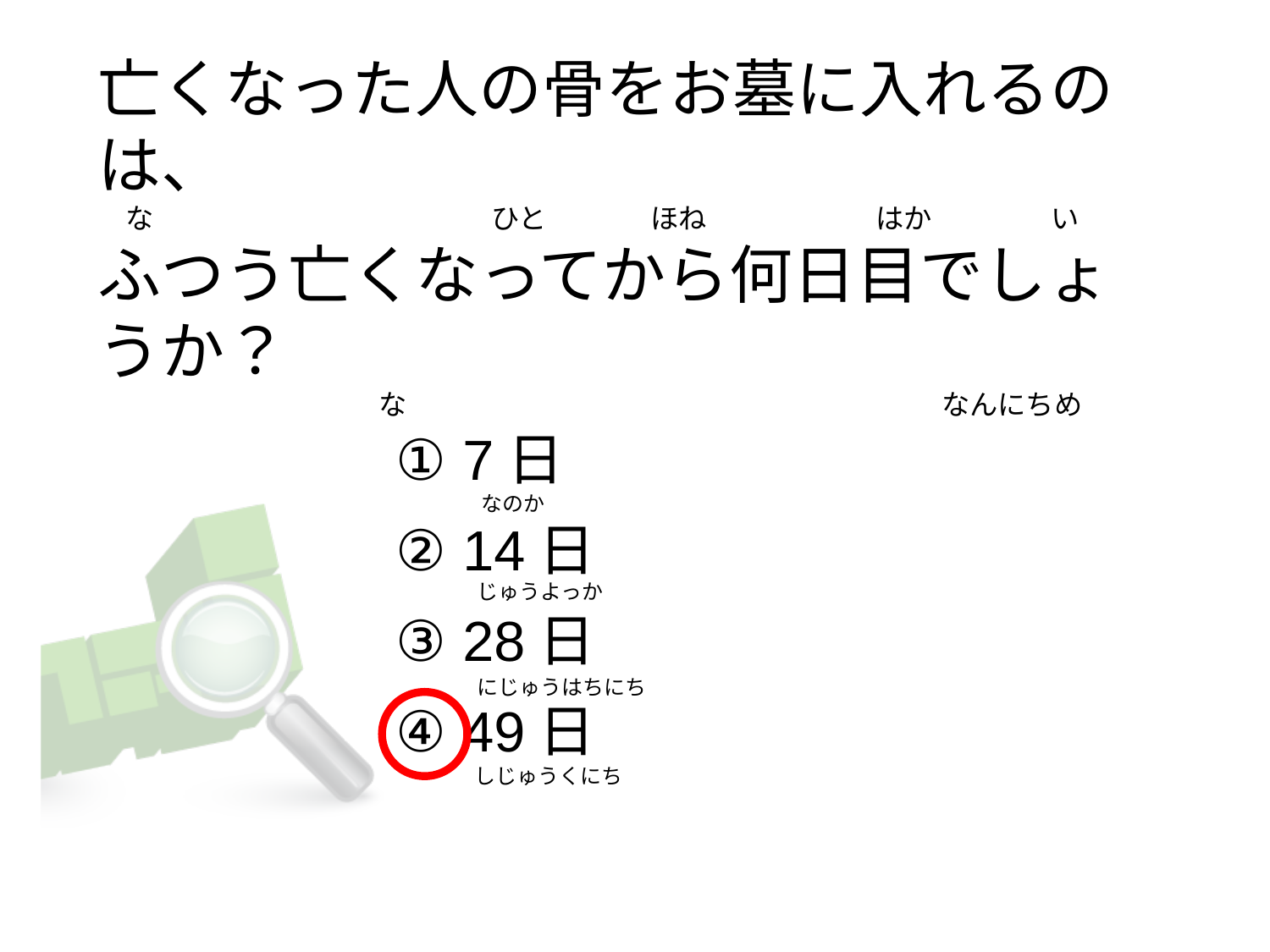

# 亡くなった人の骨をお墓に入れるのは、 　な　　　　　　　　　　　　ひと　　　   ほね　　　　　　はか　　　　 い ふつう亡くなってから何日目でしょうか？ 　　　　　　　　　　な　　　　　　　　　　　　　　　　　　　なんにちめ
① 7日
② 14日
③ 28日
④ 49日
なのか
じゅうよっか
にじゅうはちにち

しじゅうくにち